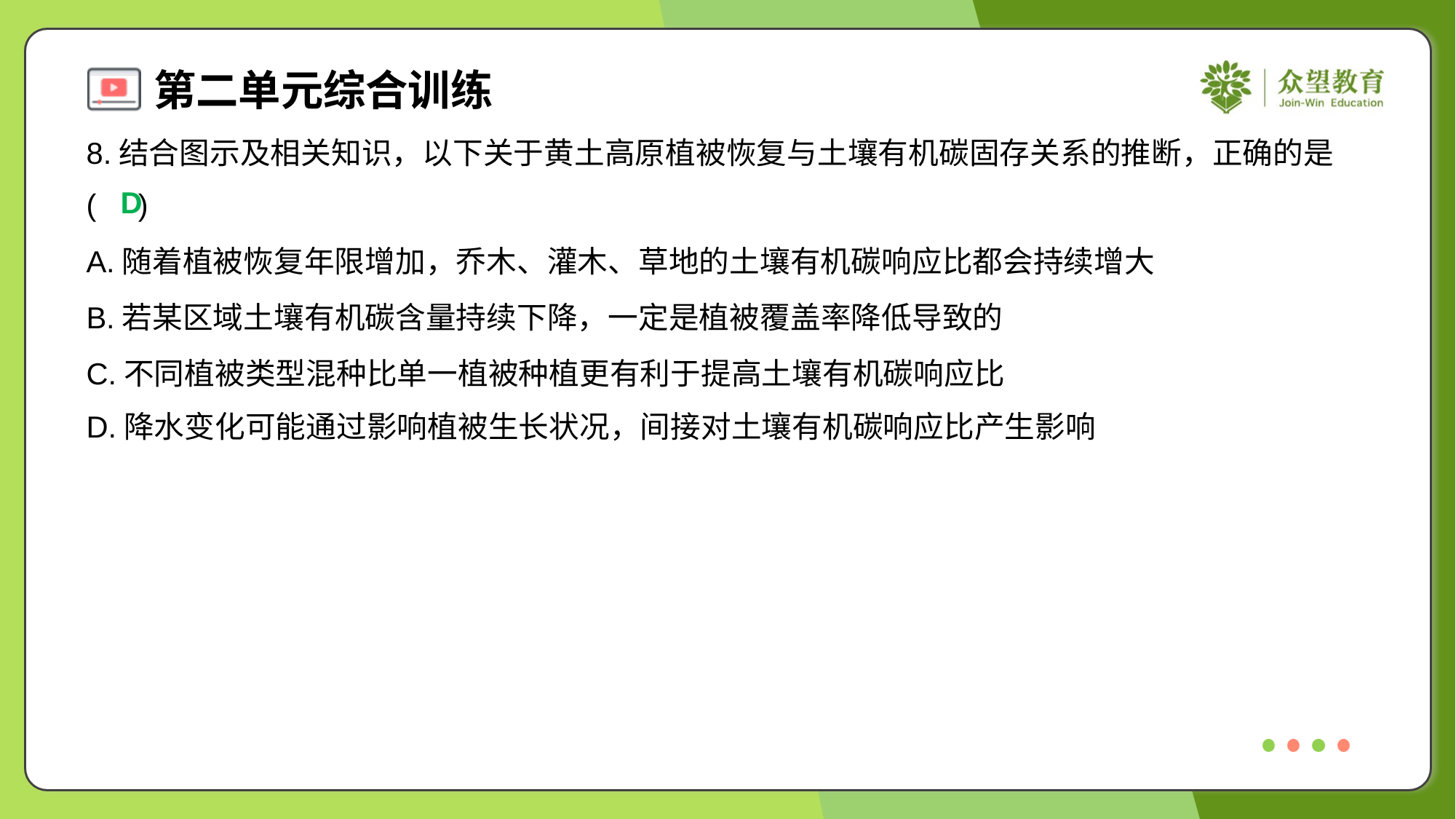

8.结合图示及相关知识，以下关于黄土高原植被恢复与土壤有机碳固存关系的推断，正确的是
(     )
D
A.随着植被恢复年限增加，乔木、灌木、草地的土壤有机碳响应比都会持续增大
B.若某区域土壤有机碳含量持续下降，一定是植被覆盖率降低导致的
C.不同植被类型混种比单一植被种植更有利于提高土壤有机碳响应比
D.降水变化可能通过影响植被生长状况，间接对土壤有机碳响应比产生影响